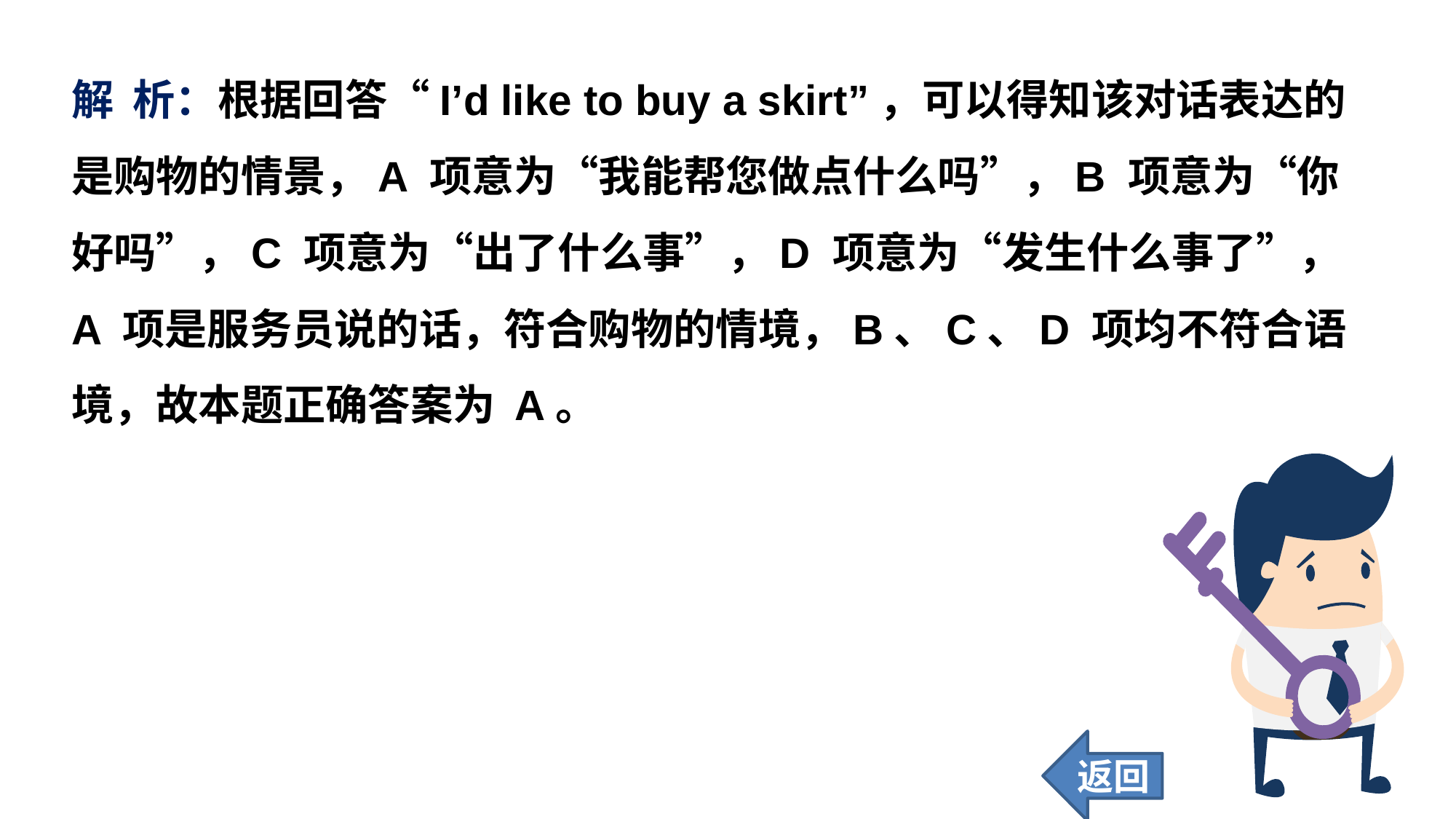

解  析：根据回答“I’d like to buy a skirt”，可以得知该对话表达的是购物的情景，A 项意为“我能帮您做点什么吗”，B 项意为“你好吗”，C 项意为“出了什么事”，D 项意为“发生什么事了”，A 项是服务员说的话，符合购物的情境，B、C、D 项均不符合语境，故本题正确答案为 A。

返回
104